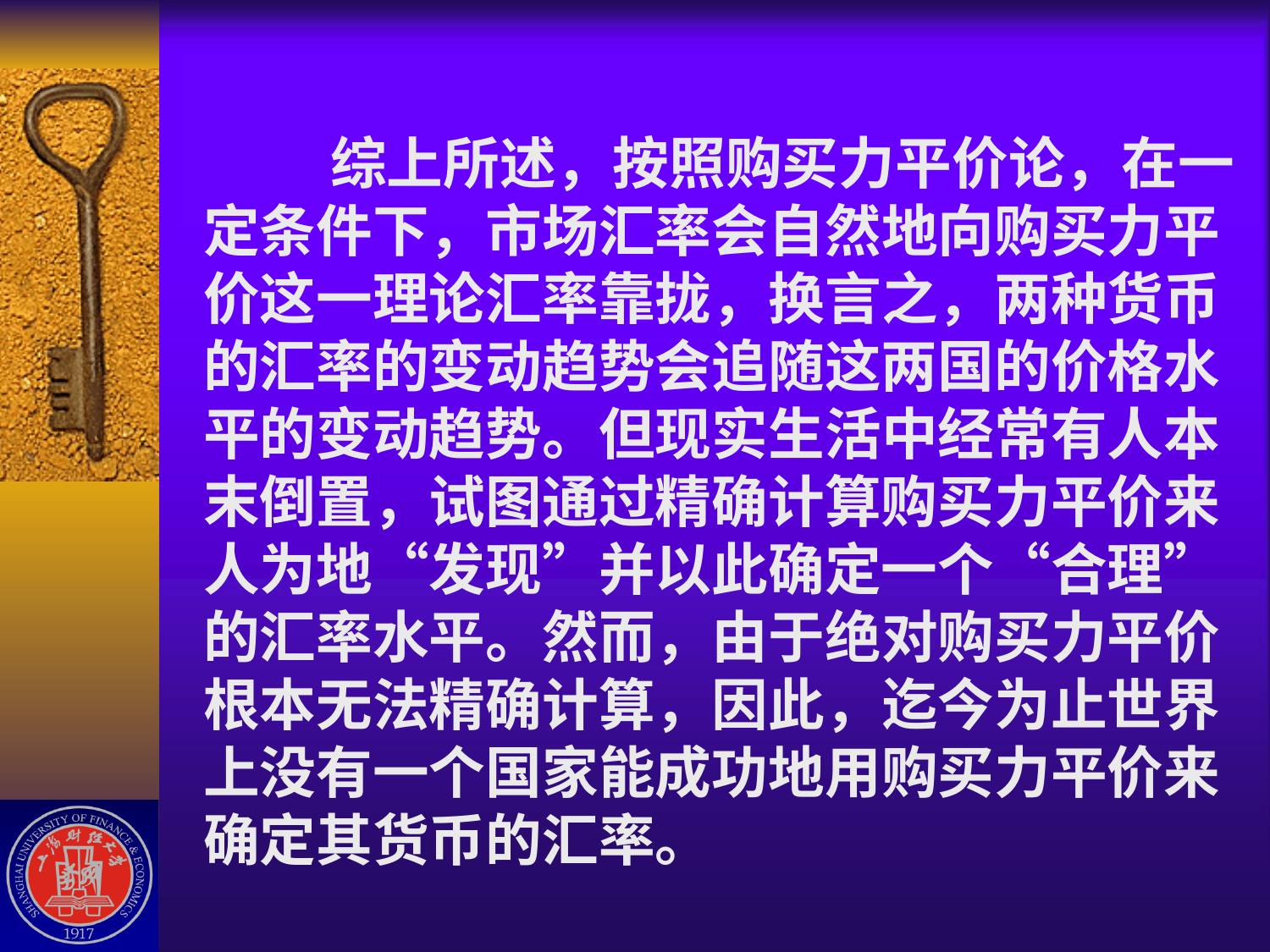

# 综上所述，按照购买力平价论，在一定条件下，市场汇率会自然地向购买力平价这一理论汇率靠拢，换言之，两种货币的汇率的变动趋势会追随这两国的价格水平的变动趋势。但现实生活中经常有人本末倒置，试图通过精确计算购买力平价来人为地“发现”并以此确定一个“合理”的汇率水平。然而，由于绝对购买力平价根本无法精确计算，因此，迄今为止世界上没有一个国家能成功地用购买力平价来确定其货币的汇率。